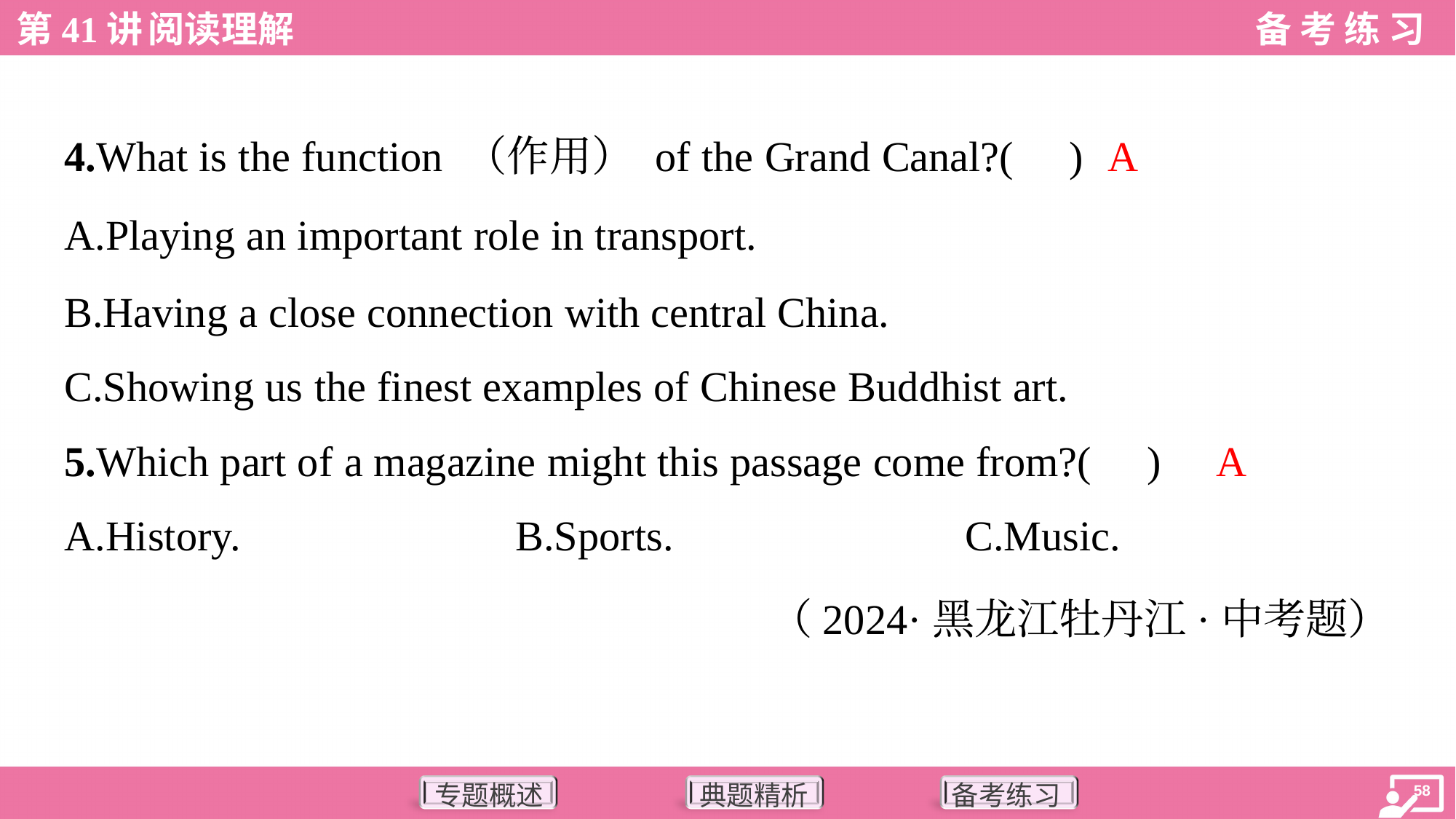

A
4.What is the function （作用） of the Grand Canal?(     )
A.Playing an important role in transport.
B.Having a close connection with central China.
C.Showing us the finest examples of Chinese Buddhist art.
A
5.Which part of a magazine might this passage come from?(     )
A.History.	B.Sports.	C.Music.
（2024·黑龙江牡丹江·中考题）